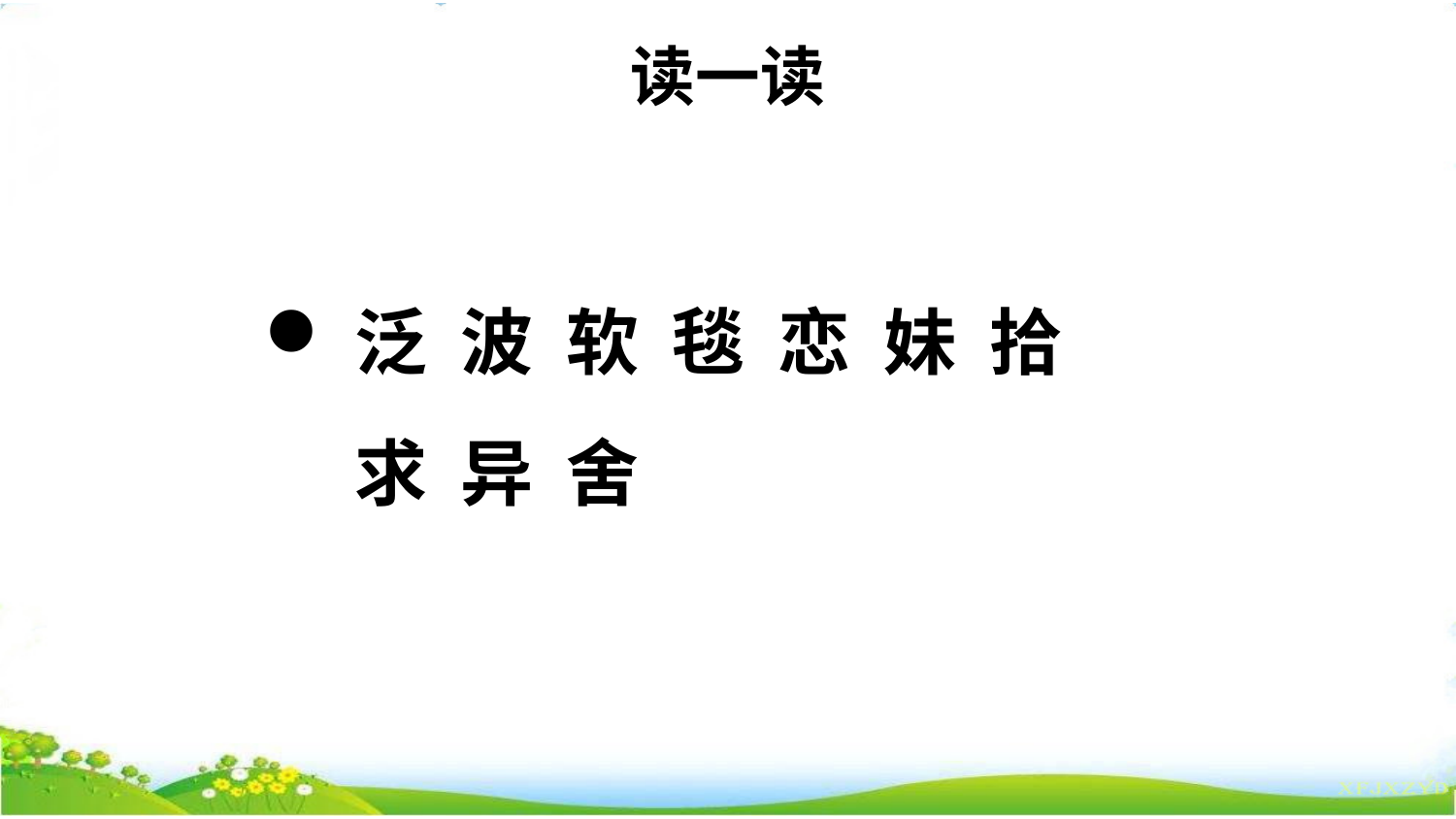

读一读
泛  波  软  毯  恋  妹  拾  求  异  舍